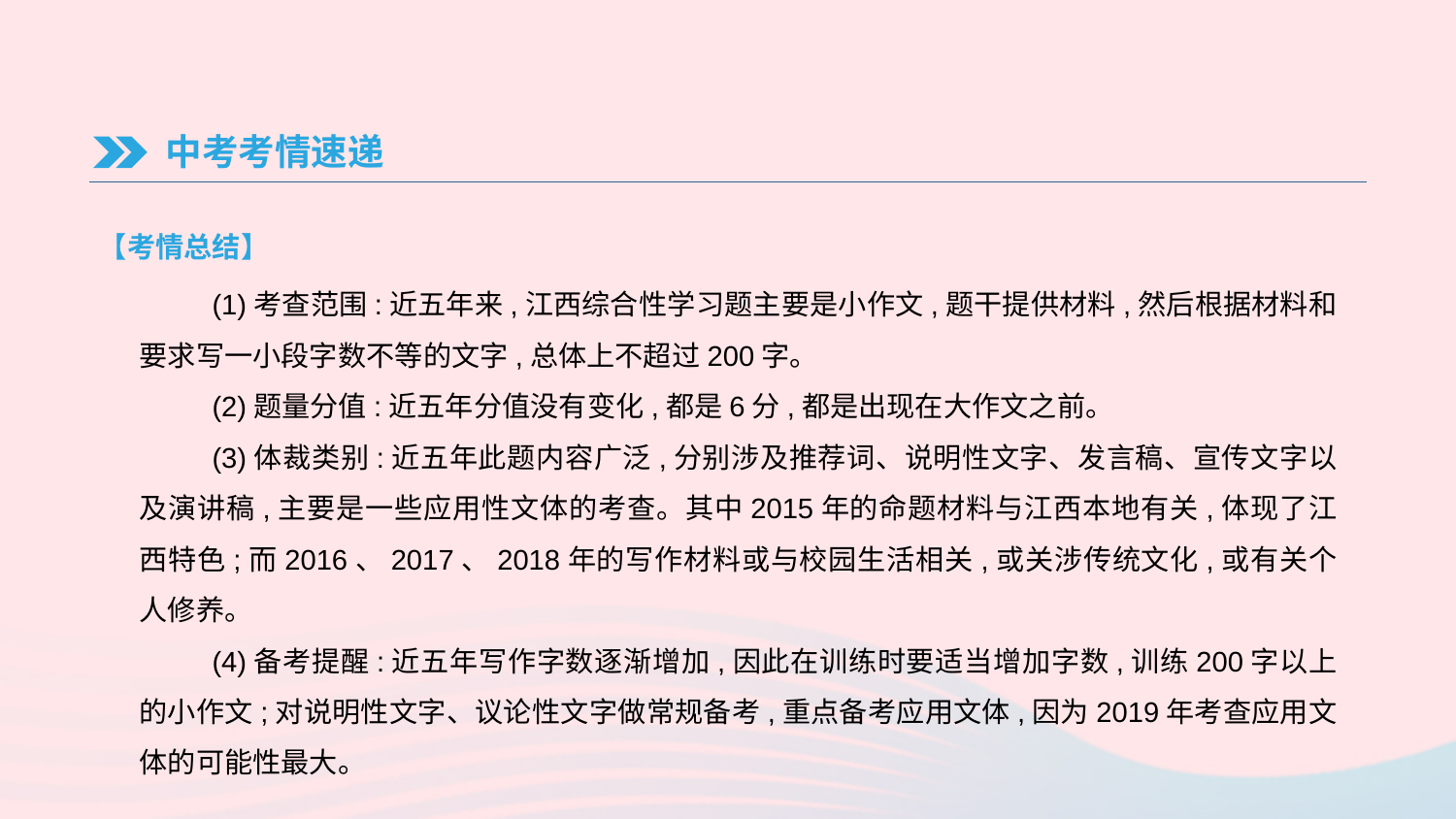

中考考情速递

【考情总结】
(1)考查范围:近五年来,江西综合性学习题主要是小作文,题干提供材料,然后根据材料和要求写一小段字数不等的文字,总体上不超过200字。
(2)题量分值:近五年分值没有变化,都是6分,都是出现在大作文之前。
(3)体裁类别:近五年此题内容广泛,分别涉及推荐词、说明性文字、发言稿、宣传文字以及演讲稿,主要是一些应用性文体的考查。其中2015年的命题材料与江西本地有关,体现了江西特色;而2016、2017、2018年的写作材料或与校园生活相关,或关涉传统文化,或有关个人修养。
(4)备考提醒:近五年写作字数逐渐增加,因此在训练时要适当增加字数,训练200字以上的小作文;对说明性文字、议论性文字做常规备考,重点备考应用文体,因为2019年考查应用文体的可能性最大。